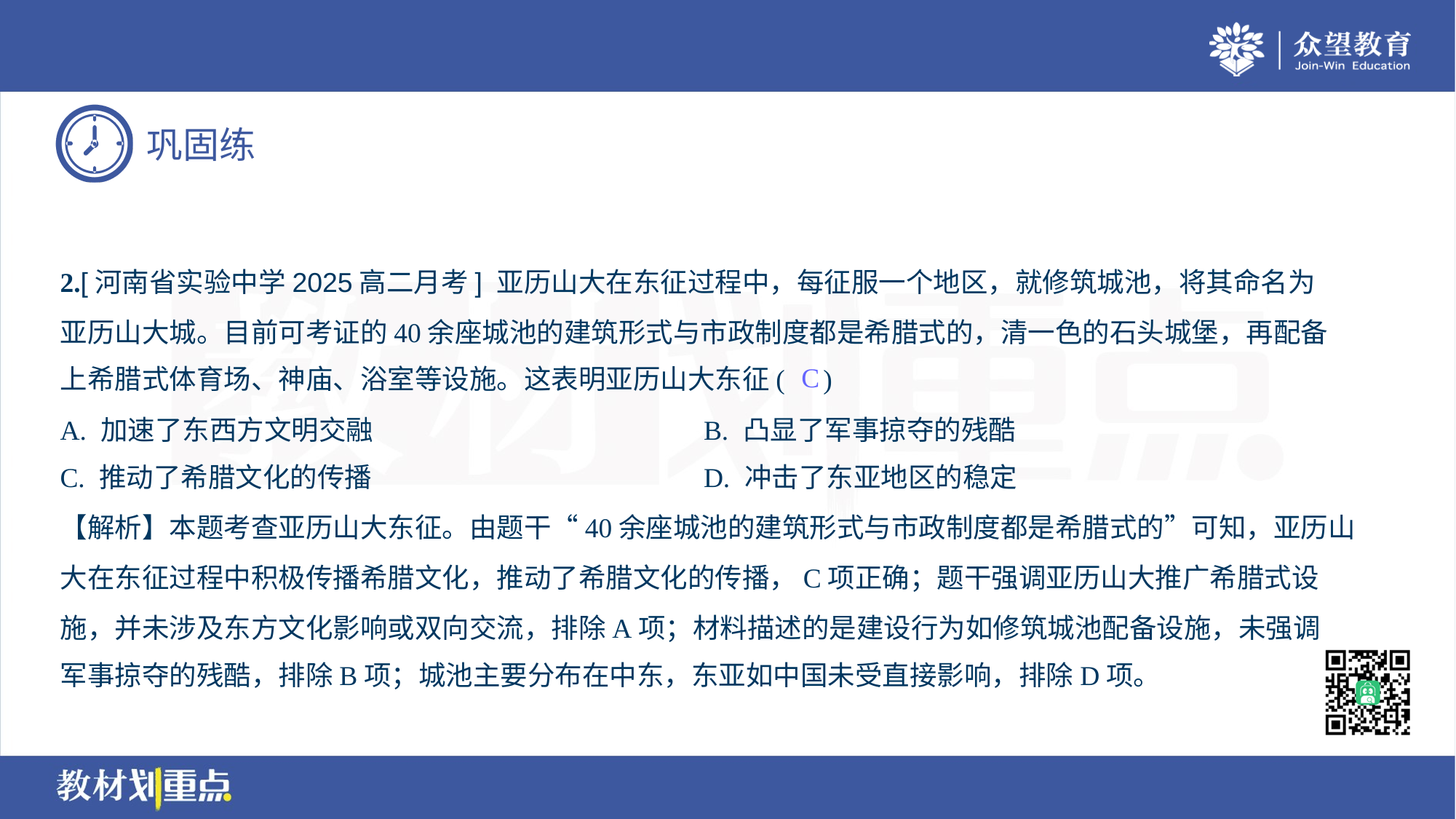

2.[河南省实验中学2025高二月考] 亚历山大在东征过程中，每征服一个地区，就修筑城池，将其命名为
亚历山大城。目前可考证的40余座城池的建筑形式与市政制度都是希腊式的，清一色的石头城堡，再配备
上希腊式体育场、神庙、浴室等设施。这表明亚历山大东征(     )
C
A. 加速了东西方文明交融	B. 凸显了军事掠夺的残酷
C. 推动了希腊文化的传播	D. 冲击了东亚地区的稳定
【解析】本题考查亚历山大东征。由题干“40余座城池的建筑形式与市政制度都是希腊式的”可知，亚历山
大在东征过程中积极传播希腊文化，推动了希腊文化的传播，C项正确；题干强调亚历山大推广希腊式设
施，并未涉及东方文化影响或双向交流，排除A项；材料描述的是建设行为如修筑城池配备设施，未强调
军事掠夺的残酷，排除B项；城池主要分布在中东，东亚如中国未受直接影响，排除D项。